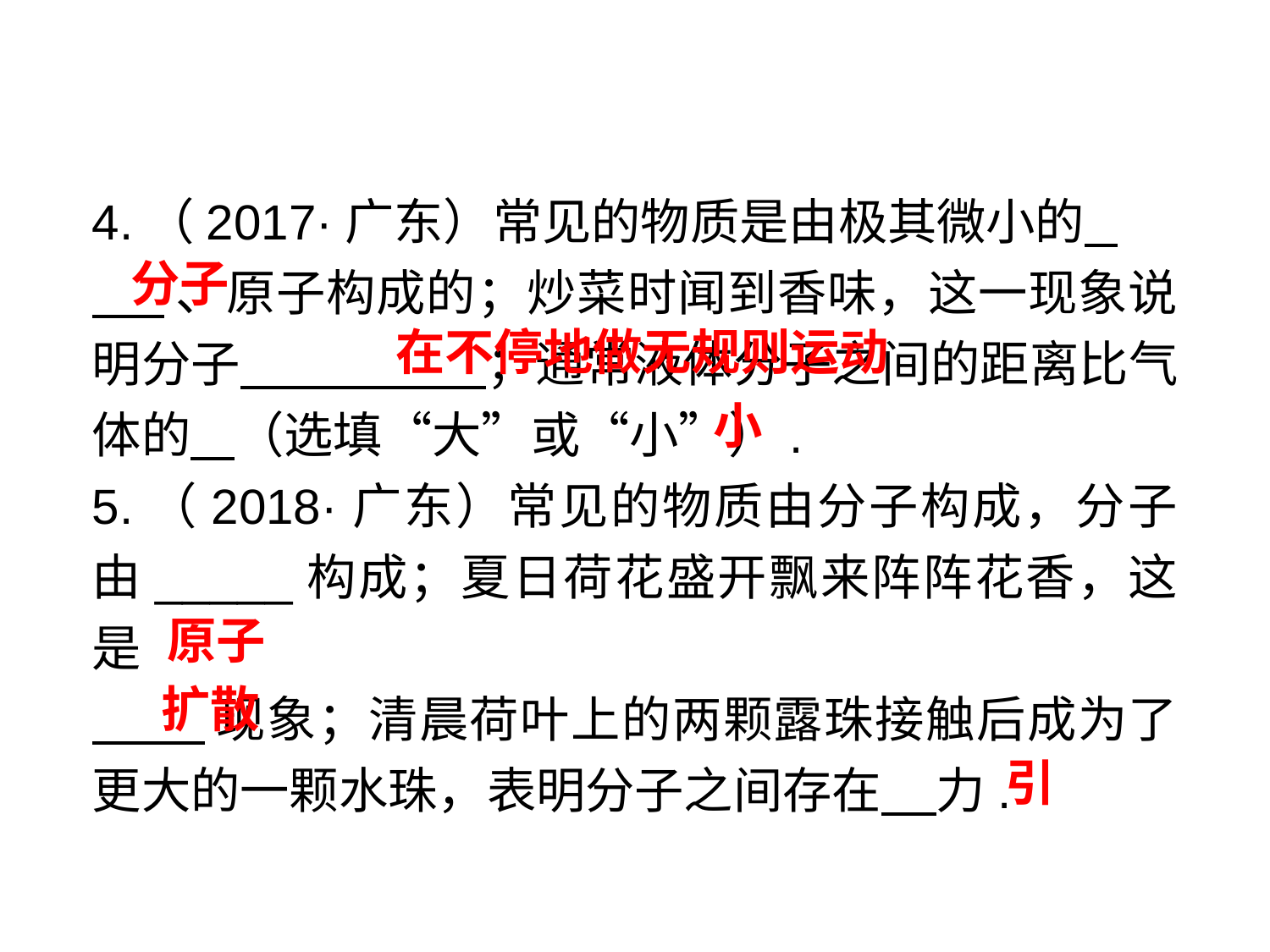

4.（2017·广东）常见的物质是由极其微小的   .
      、原子构成的；炒菜时闻到香味，这一现象说明分子                      ；通常液体分子之间的距离比气体的    （选填“大”或“小”）.
5.（2018·广东）常见的物质由分子构成，分子由_____构成；夏日荷花盛开飘来阵阵花香，这是
         现象；清晨荷叶上的两颗露珠接触后成为了更大的一颗水珠，表明分子之间存在     力.
分子
 在不停地做无规则运动
小
原子
扩散
引